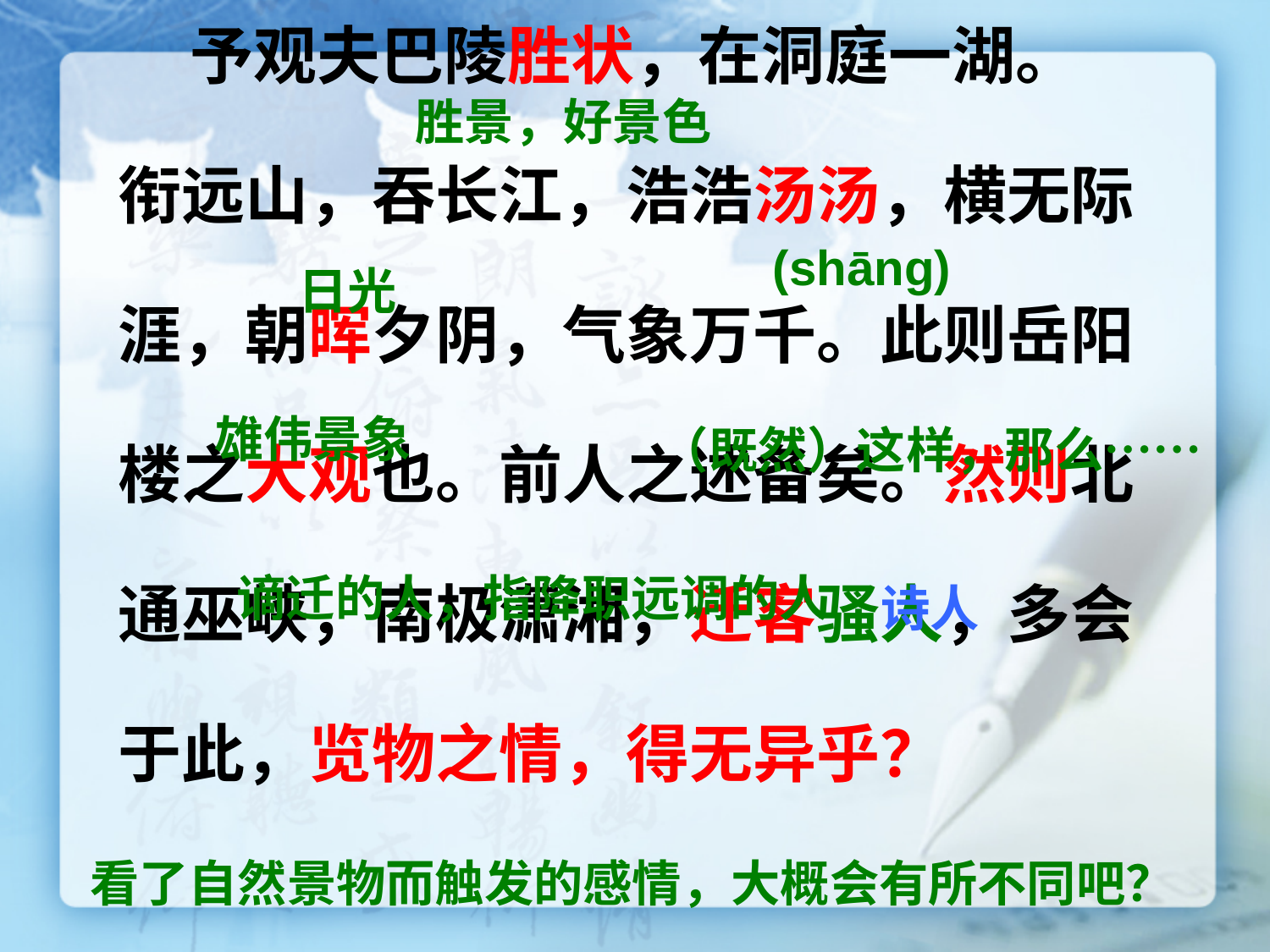

#
    予观夫巴陵胜状，在洞庭一湖。

衔远山，吞长江，浩浩汤汤，横无际

涯，朝晖夕阴，气象万千。此则岳阳

楼之大观也。前人之述备矣。然则北

通巫峡，南极潇湘，迁客骚人，多会

于此，览物之情，得无异乎？
胜景，好景色
(shāng)
日光
雄伟景象
（既然）这样，那么……
谪迁的人，指降职远调的人
诗人
看了自然景物而触发的感情，大概会有所不同吧？